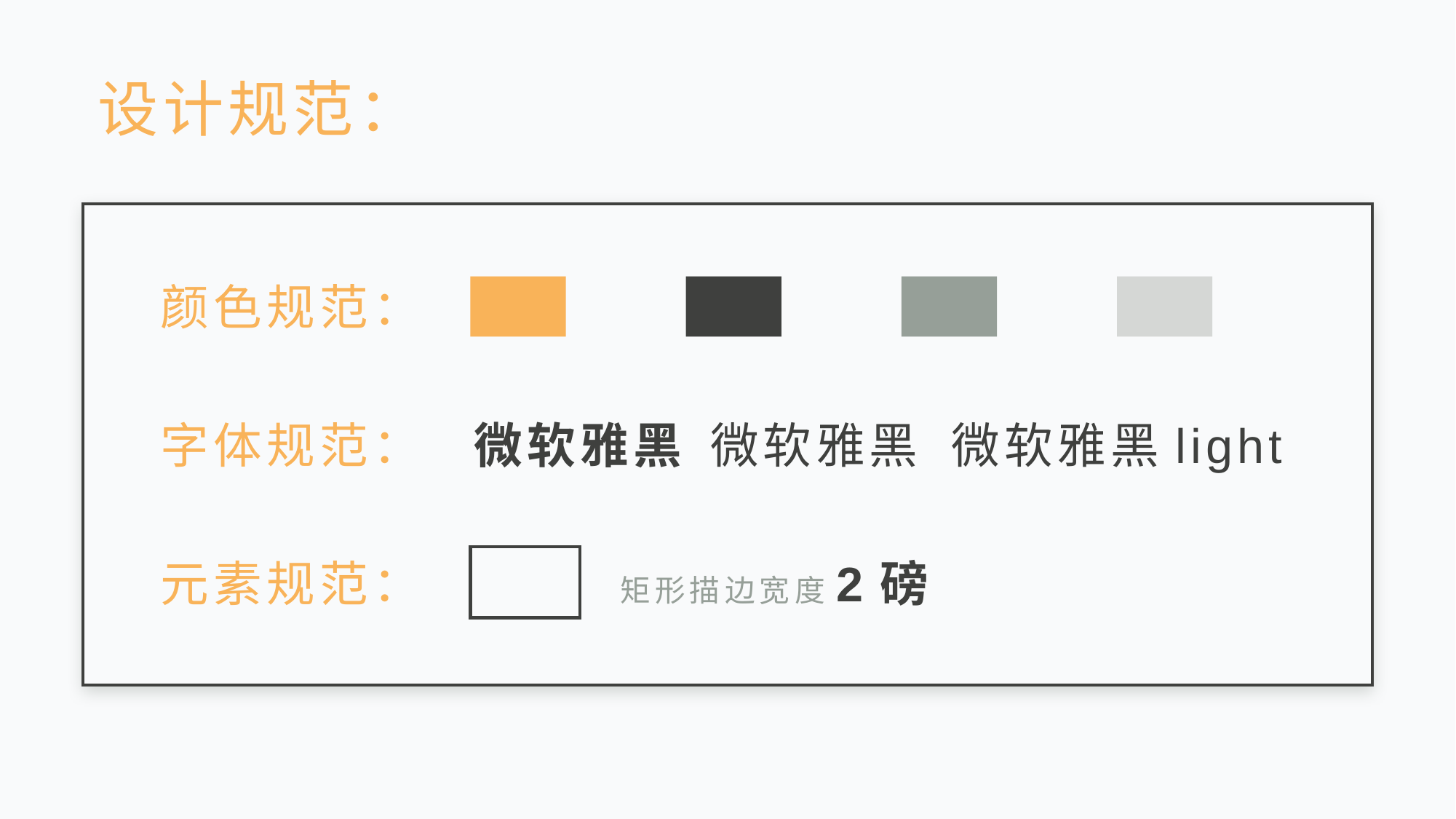

设计规范：

颜色规范：

字体规范：
微软雅黑
微软雅黑
微软雅黑light

元素规范：
矩形描边宽度2磅